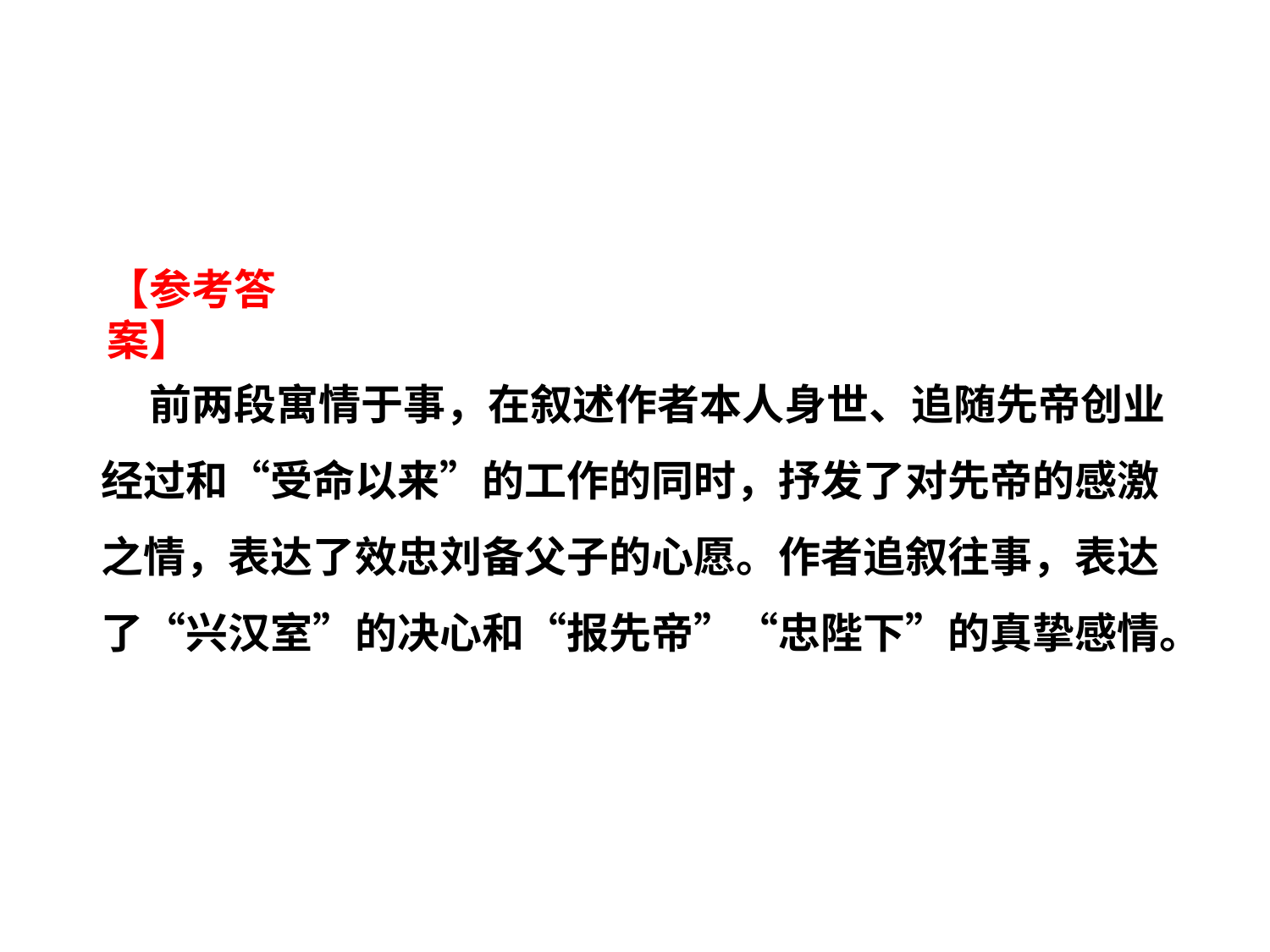

【参考答案】
    前两段寓情于事，在叙述作者本人身世、追随先帝创业经过和“受命以来”的工作的同时，抒发了对先帝的感激之情，表达了效忠刘备父子的心愿。作者追叙往事，表达了“兴汉室”的决心和“报先帝”“忠陛下”的真挚感情。